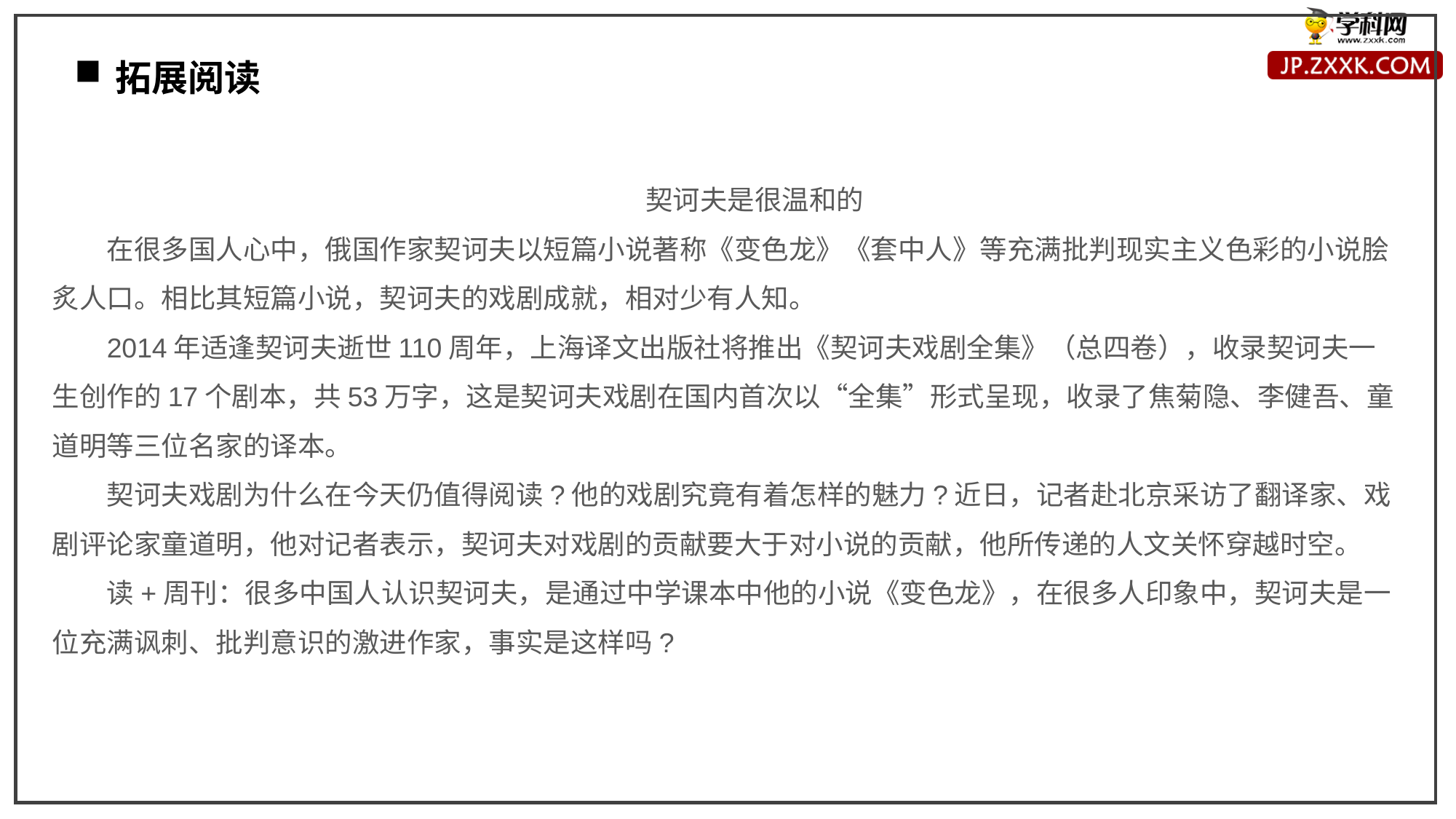

拓展阅读
契诃夫是很温和的
在很多国人心中，俄国作家契诃夫以短篇小说著称《变色龙》《套中人》等充满批判现实主义色彩的小说脍炙人口。相比其短篇小说，契诃夫的戏剧成就，相对少有人知。
2014年适逢契诃夫逝世110周年，上海译文出版社将推出《契诃夫戏剧全集》（总四卷），收录契诃夫一生创作的17个剧本，共53万字，这是契诃夫戏剧在国内首次以“全集”形式呈现，收录了焦菊隐、李健吾、童道明等三位名家的译本。
契诃夫戏剧为什么在今天仍值得阅读?他的戏剧究竟有着怎样的魅力?近日，记者赴北京采访了翻译家、戏剧评论家童道明，他对记者表示，契诃夫对戏剧的贡献要大于对小说的贡献，他所传递的人文关怀穿越时空。
读+周刊：很多中国人认识契诃夫，是通过中学课本中他的小说《变色龙》，在很多人印象中，契诃夫是一位充满讽刺、批判意识的激进作家，事实是这样吗?